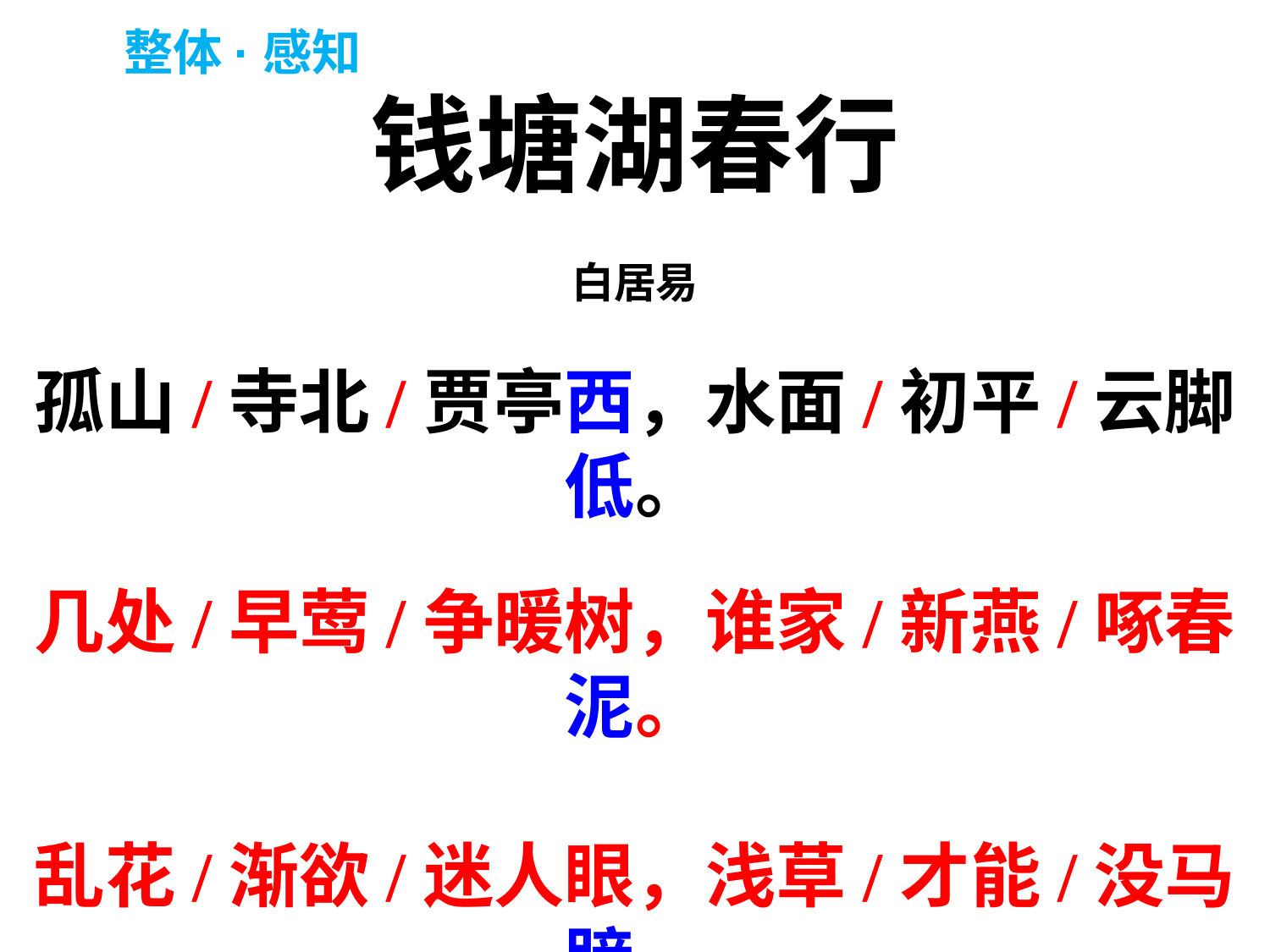

整体·感知
钱塘湖春行

白居易

孤山/寺北/贾亭西，水面/初平/云脚低。

几处/早莺/争暖树，谁家/新燕/啄春泥。

乱花/渐欲/迷人眼，浅草/才能/没马蹄。

最爱/湖东/行不足，绿杨/阴里/白沙堤。